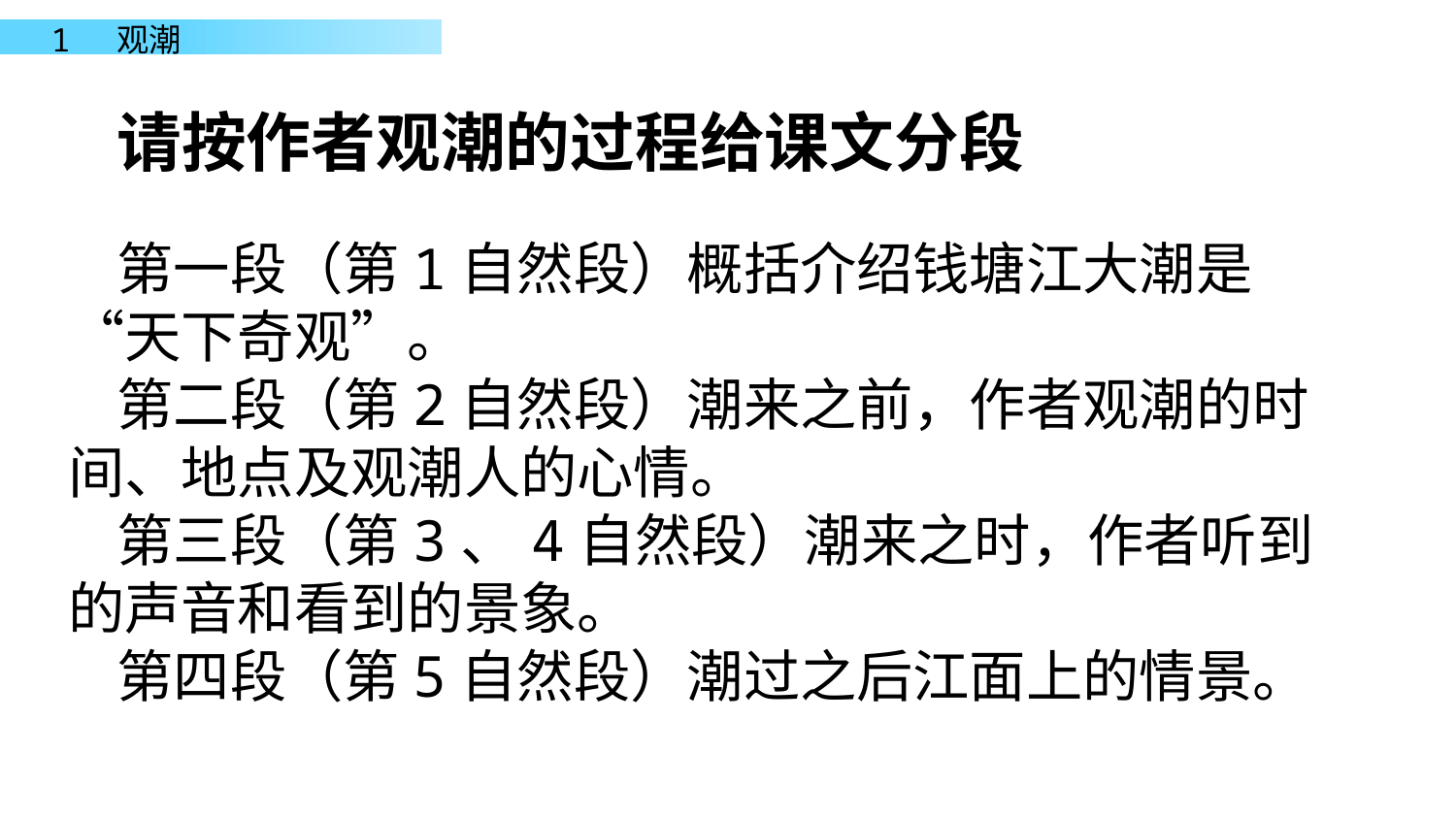

请按作者观潮的过程给课文分段
第一段（第1自然段）概括介绍钱塘江大潮是“天下奇观”。
第二段（第2自然段）潮来之前，作者观潮的时间、地点及观潮人的心情。
第三段（第3、4自然段）潮来之时，作者听到的声音和看到的景象。
第四段（第5自然段）潮过之后江面上的情景。